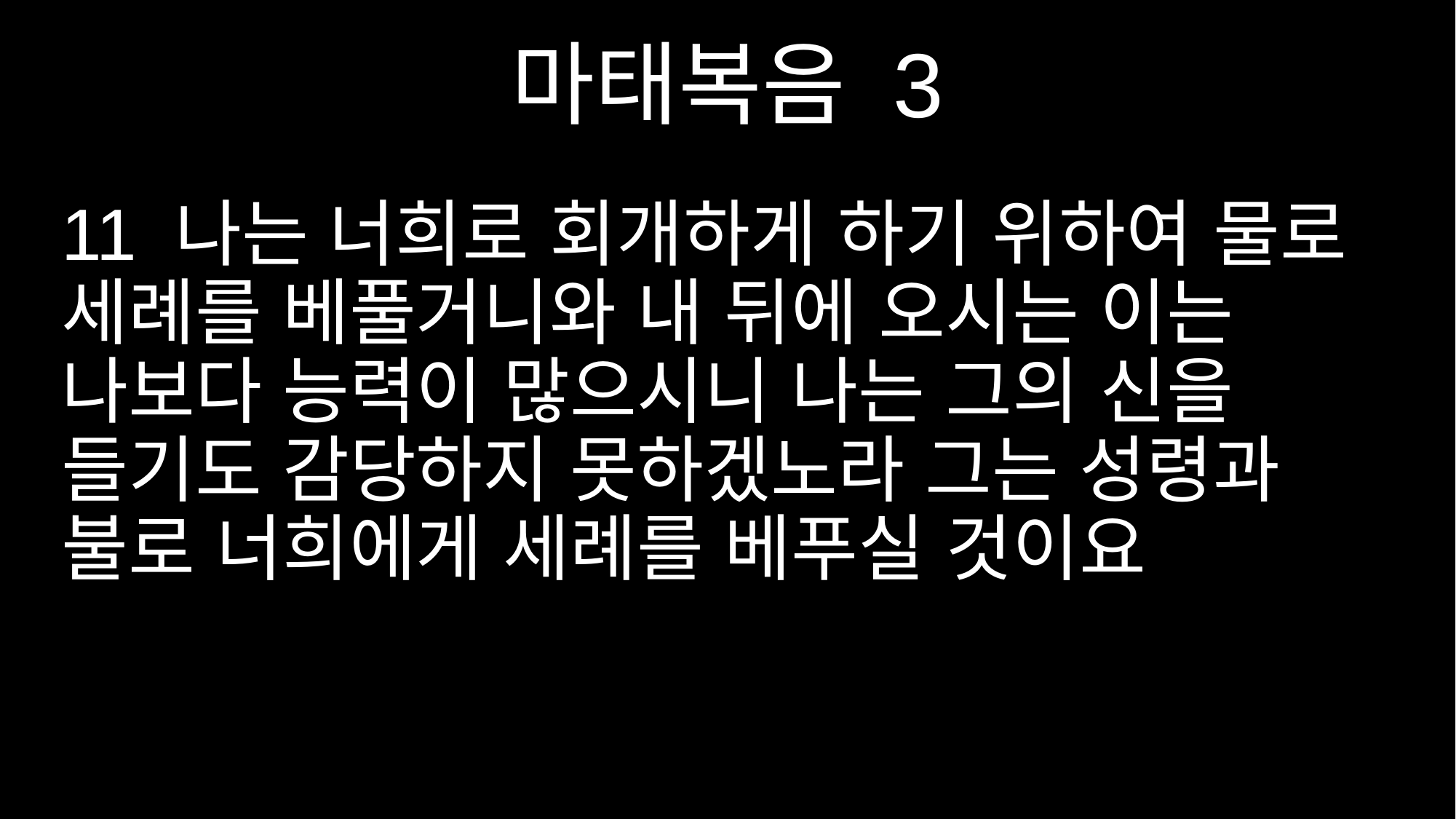

마태복음 3
11 나는 너희로 회개하게 하기 위하여 물로 세례를 베풀거니와 내 뒤에 오시는 이는 나보다 능력이 많으시니 나는 그의 신을 들기도 감당하지 못하겠노라 그는 성령과 불로 너희에게 세례를 베푸실 것이요